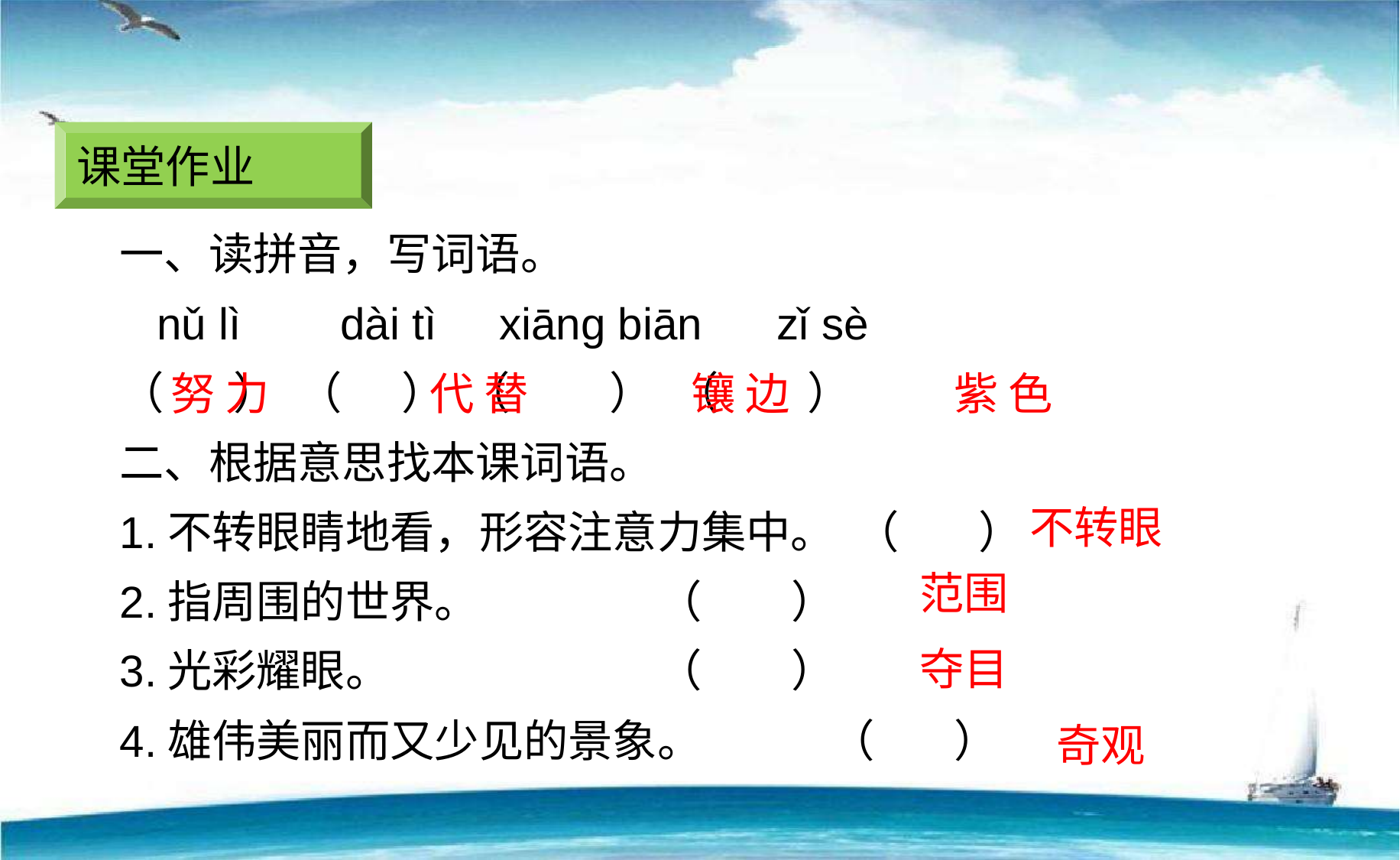

课堂作业

一、读拼音，写词语。
   nǔ lì        dài tì     xiānɡ biān      zǐ sè
（       ）  （      ）  （          ）  （         ）
二、根据意思找本课词语。
1.不转眼睛地看，形容注意力集中。  （        ）
2.指周围的世界。                  （         ）
3.光彩耀眼。　　                  （         ）
4.雄伟美丽而又少见的景象。　　    （        ）
努 力
代 替
镶 边
紫 色
不转眼
范围
夺目
奇观